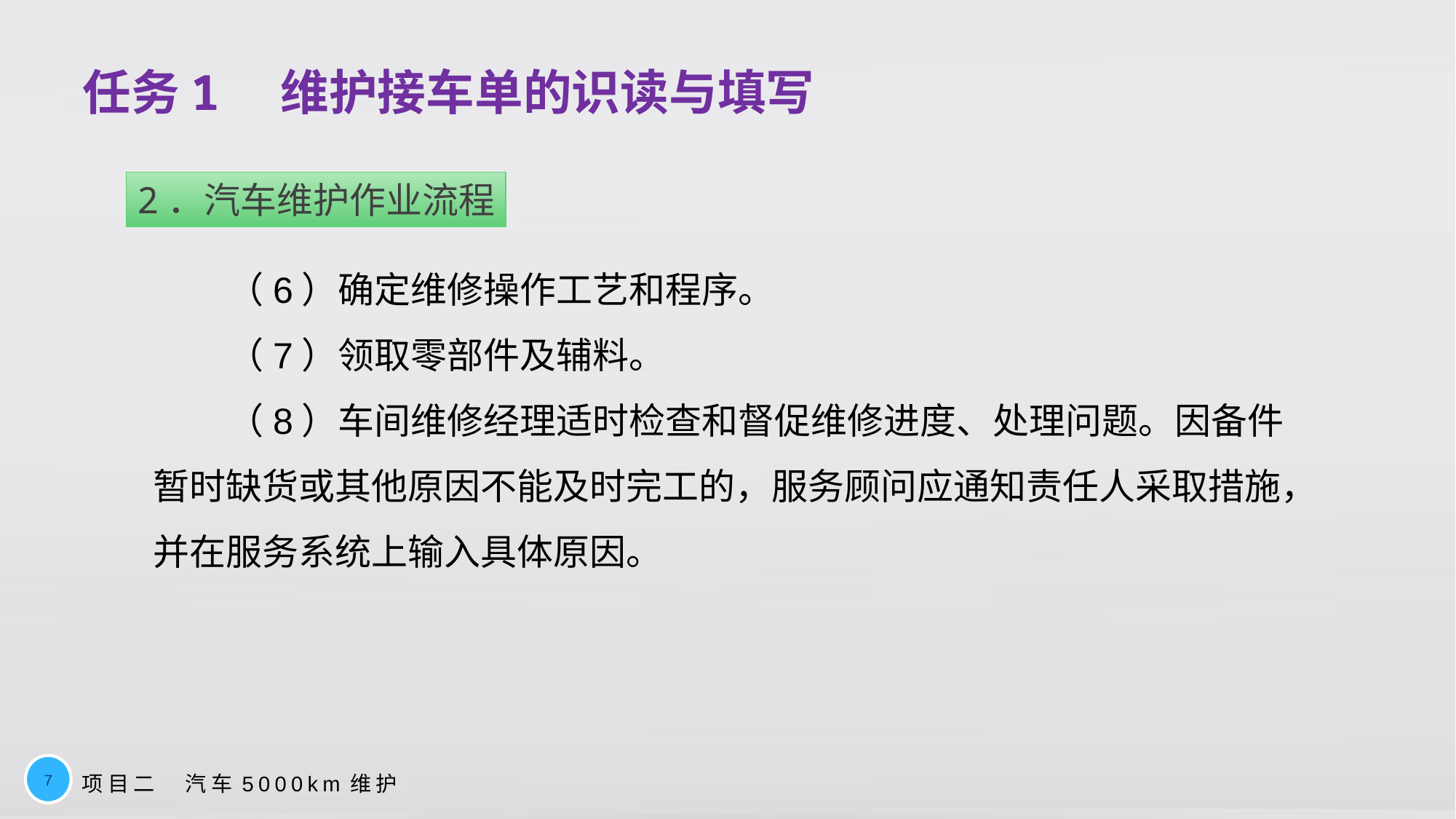

# 任务1　维护接车单的识读与填写
2．汽车维护作业流程
（6）确定维修操作工艺和程序。
（7）领取零部件及辅料。
（8）车间维修经理适时检查和督促维修进度、处理问题。因备件暂时缺货或其他原因不能及时完工的，服务顾问应通知责任人采取措施，并在服务系统上输入具体原因。
7